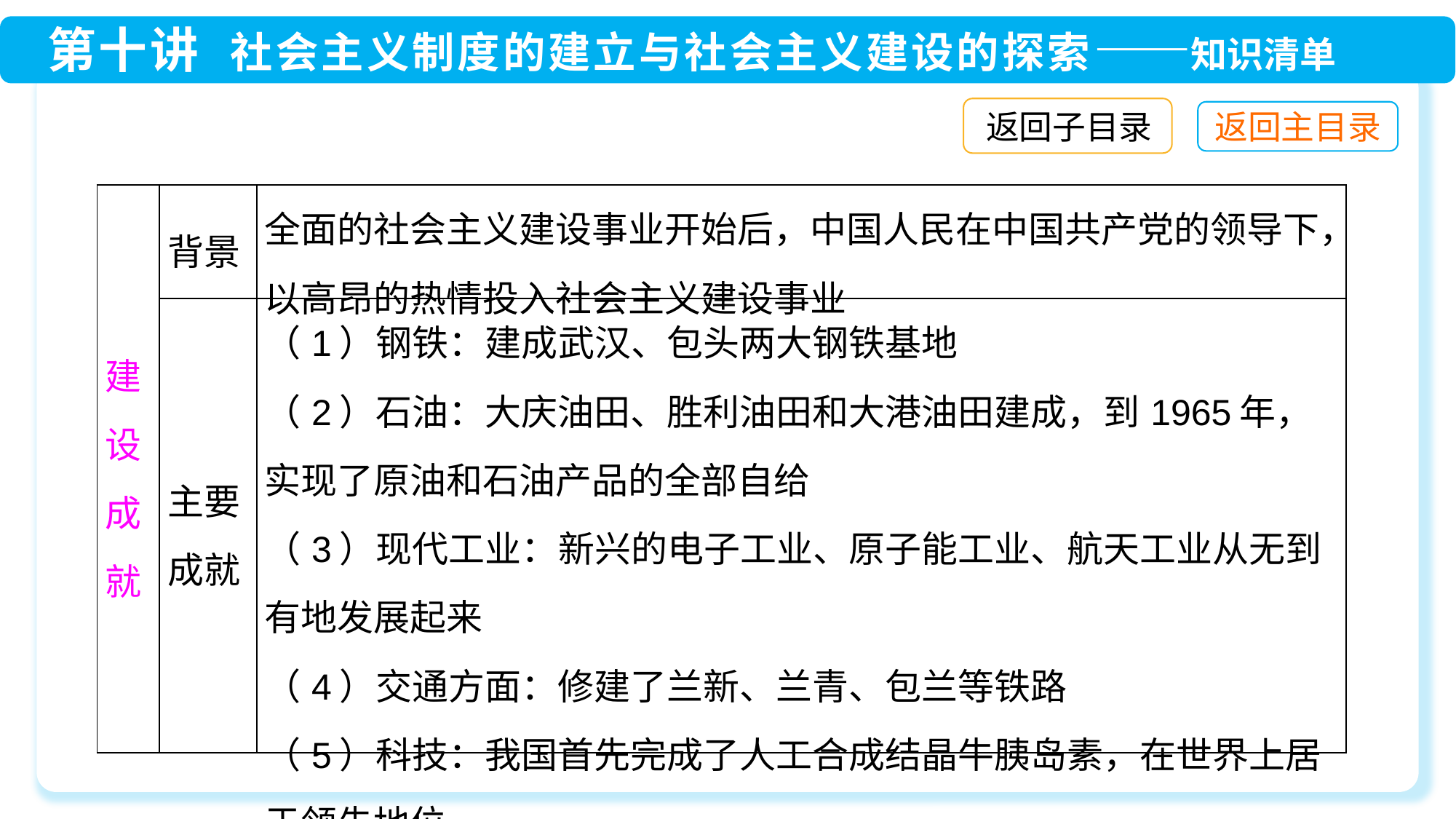

返回子目录
| 建设成就 | 背景 | 全面的社会主义建设事业开始后，中国人民在中国共产党的领导下，以高昂的热情投入社会主义建设事业 |
| --- | --- | --- |
|  | 主要成就 | （1）钢铁：建成武汉、包头两大钢铁基地 （2）石油：大庆油田、胜利油田和大港油田建成，到1965年，实现了原油和石油产品的全部自给 （3）现代工业：新兴的电子工业、原子能工业、航天工业从无到有地发展起来 （4）交通方面：修建了兰新、兰青、包兰等铁路 （5）科技：我国首先完成了人工合成结晶牛胰岛素，在世界上居于领先地位 |